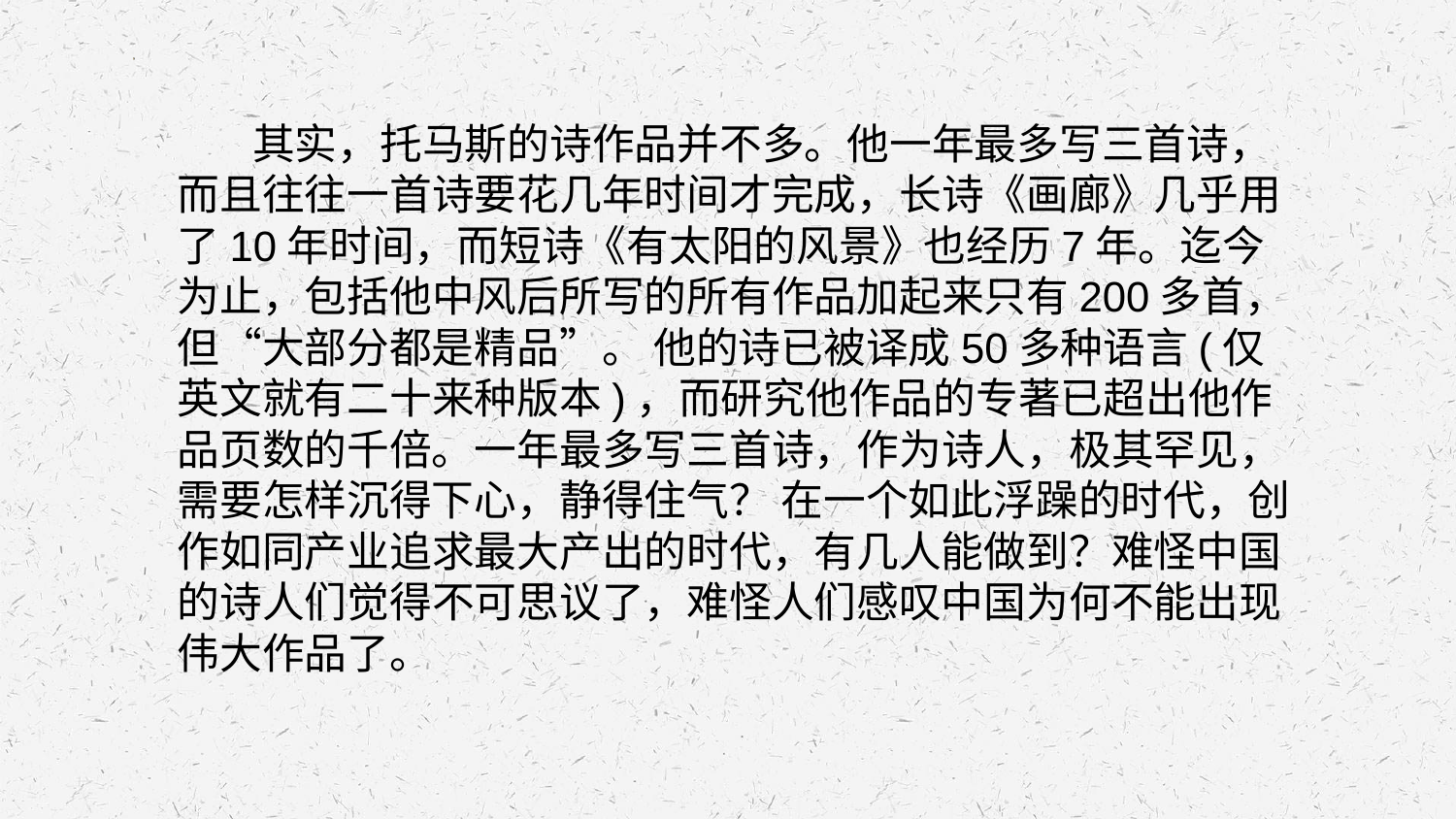

其实，托马斯的诗作品并不多。他一年最多写三首诗，而且往往一首诗要花几年时间才完成，长诗《画廊》几乎用了10年时间，而短诗《有太阳的风景》也经历7年。迄今为止，包括他中风后所写的所有作品加起来只有200多首，但“大部分都是精品”。 他的诗已被译成50多种语言(仅英文就有二十来种版本)，而研究他作品的专著已超出他作品页数的千倍。一年最多写三首诗，作为诗人，极其罕见，需要怎样沉得下心，静得住气？ 在一个如此浮躁的时代，创作如同产业追求最大产出的时代，有几人能做到？难怪中国的诗人们觉得不可思议了，难怪人们感叹中国为何不能出现伟大作品了。